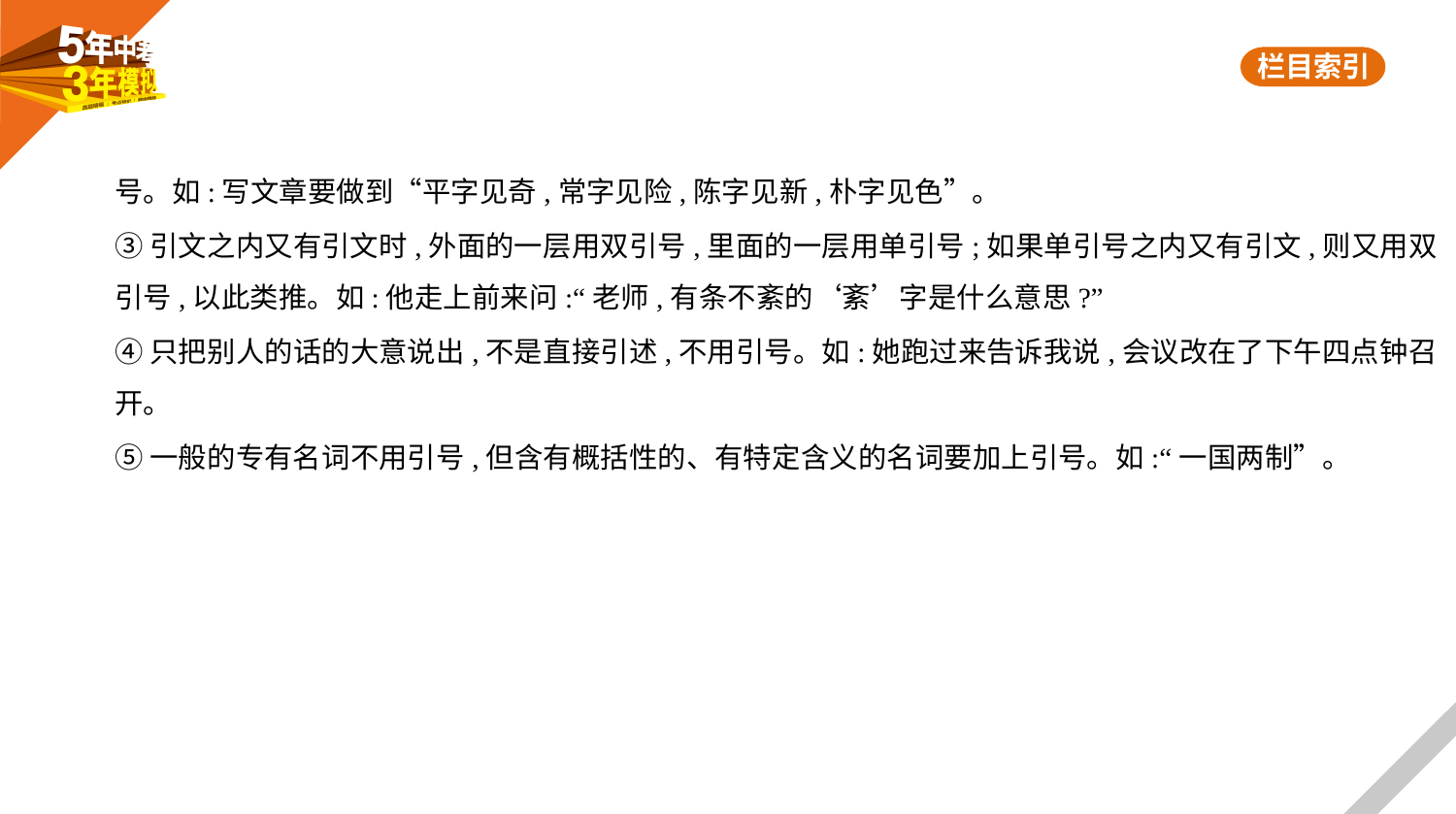

号。如:写文章要做到“平字见奇,常字见险,陈字见新,朴字见色”。
③引文之内又有引文时,外面的一层用双引号,里面的一层用单引号;如果单引号之内又有引文,则又用双
引号,以此类推。如:他走上前来问:“老师,有条不紊的‘紊’字是什么意思?”
④只把别人的话的大意说出,不是直接引述,不用引号。如:她跑过来告诉我说,会议改在了下午四点钟召
开。
⑤一般的专有名词不用引号,但含有概括性的、有特定含义的名词要加上引号。如:“一国两制”。